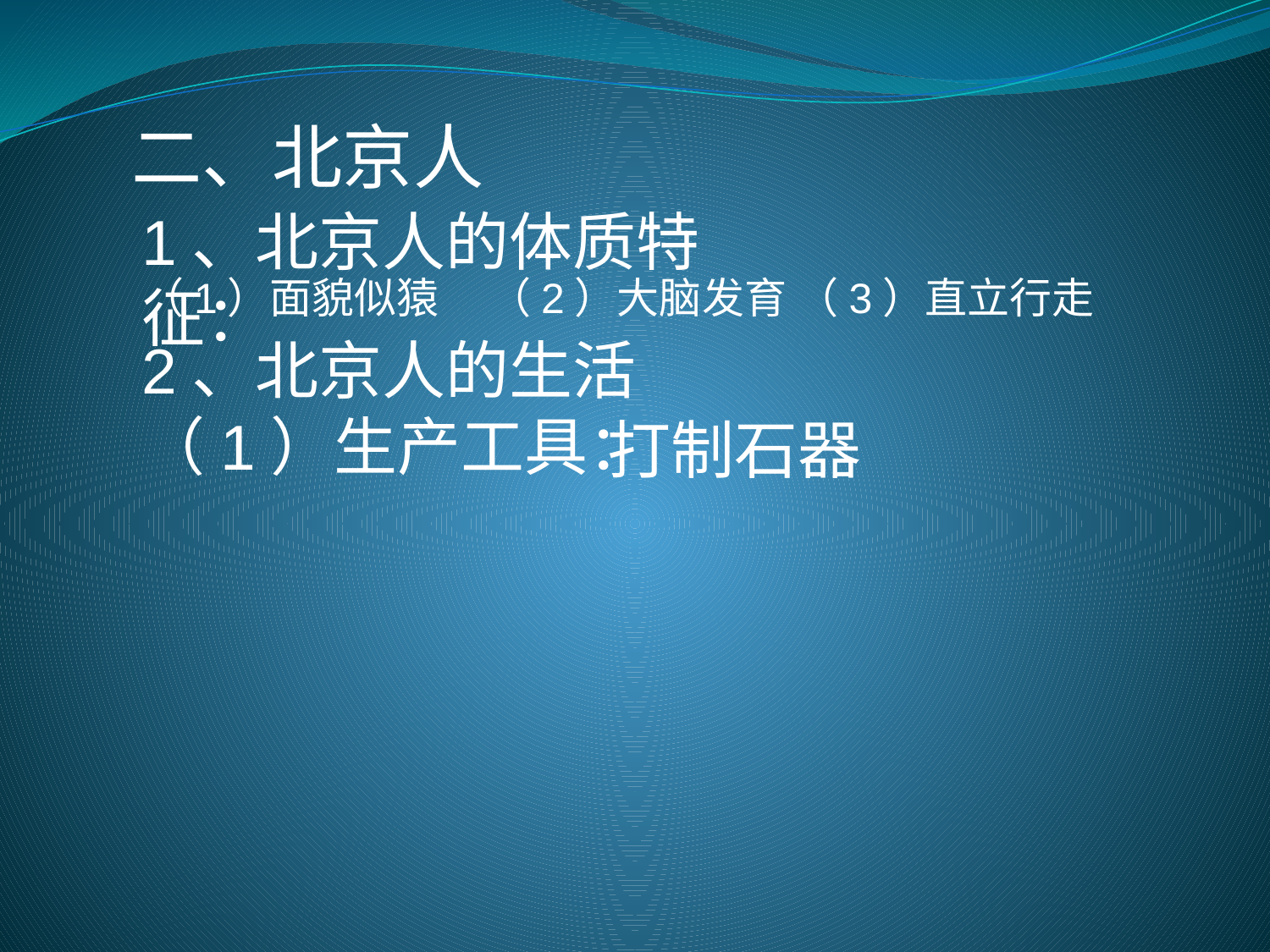

二、北京人
1、北京人的体质特征：
（1）面貌似猿
（2）大脑发育
（3）直立行走
2、北京人的生活
（1）生产工具：
打制石器